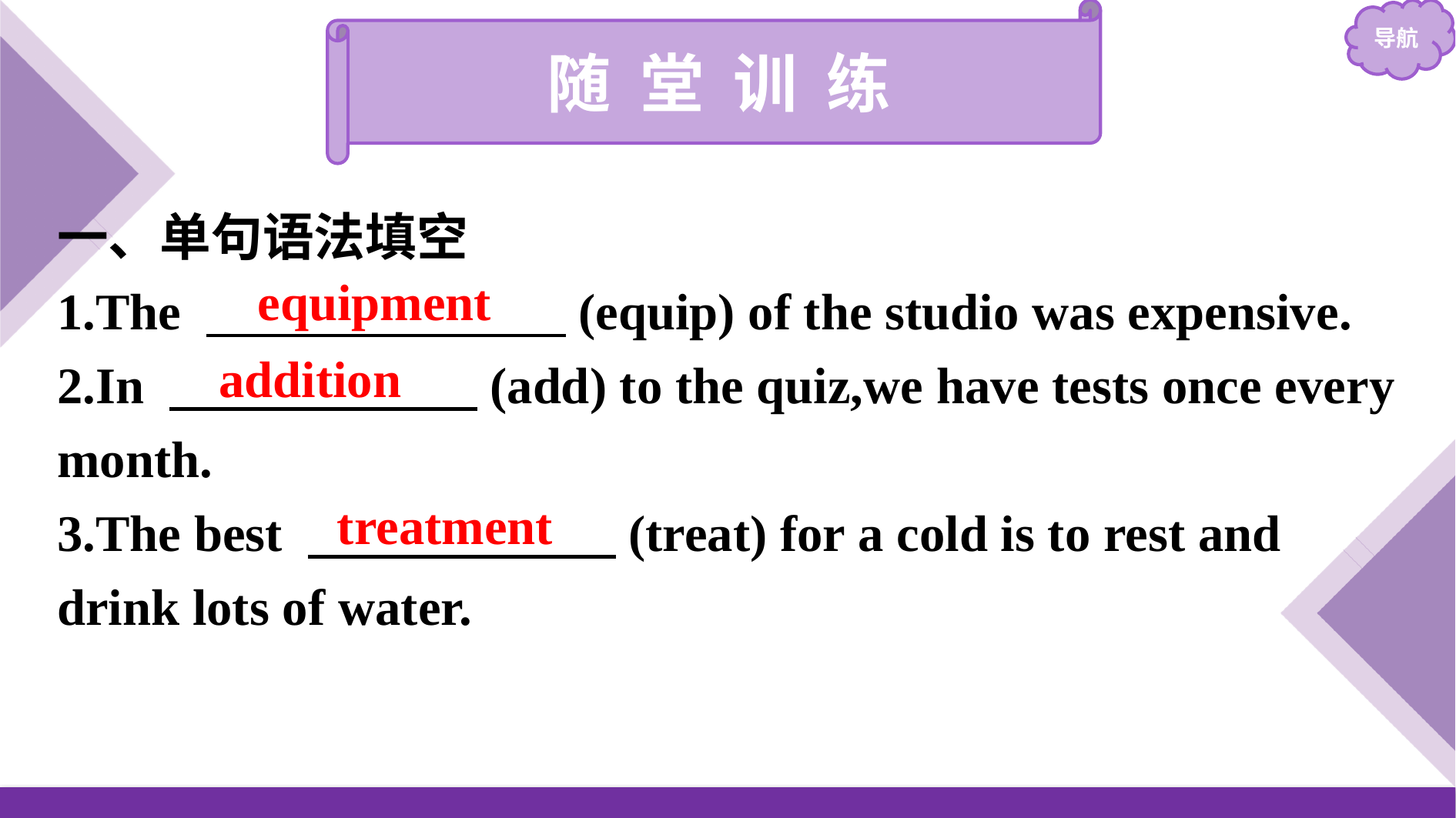

随  堂  训  练
一、单句语法填空
1.The 　　　　　　　(equip) of the studio was expensive.
2.In 　　　　　　(add) to the quiz,we have tests once every month.
3.The best 　　　　　　(treat) for a cold is to rest and drink lots of water.
equipment
addition
treatment